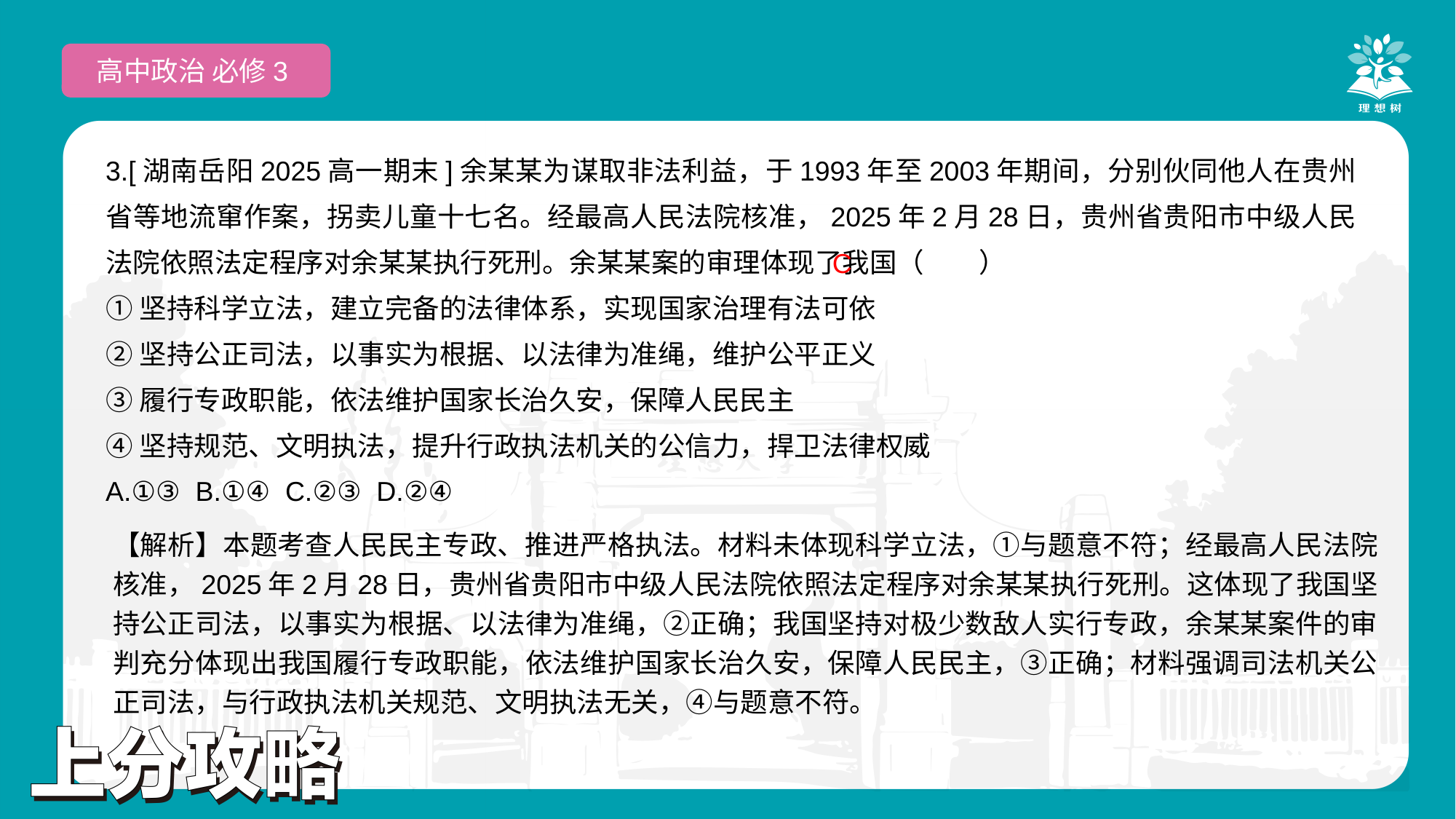

高中政治 必修3
3.[湖南岳阳2025高一期末]余某某为谋取非法利益，于1993年至2003年期间，分别伙同他人在贵州省等地流窜作案，拐卖儿童十七名。经最高人民法院核准，2025年2月28日，贵州省贵阳市中级人民法院依照法定程序对余某某执行死刑。余某某案的审理体现了我国（　　）
①坚持科学立法，建立完备的法律体系，实现国家治理有法可依
②坚持公正司法，以事实为根据、以法律为准绳，维护公平正义
③履行专政职能，依法维护国家长治久安，保障人民民主
④坚持规范、文明执法，提升行政执法机关的公信力，捍卫法律权威
A.①③  B.①④  C.②③  D.②④
 C
【解析】本题考查人民民主专政、推进严格执法。材料未体现科学立法，①与题意不符；经最高人民法院核准，2025年2月28日，贵州省贵阳市中级人民法院依照法定程序对余某某执行死刑。这体现了我国坚持公正司法，以事实为根据、以法律为准绳，②正确；我国坚持对极少数敌人实行专政，余某某案件的审判充分体现出我国履行专政职能，依法维护国家长治久安，保障人民民主，③正确；材料强调司法机关公正司法，与行政执法机关规范、文明执法无关，④与题意不符。